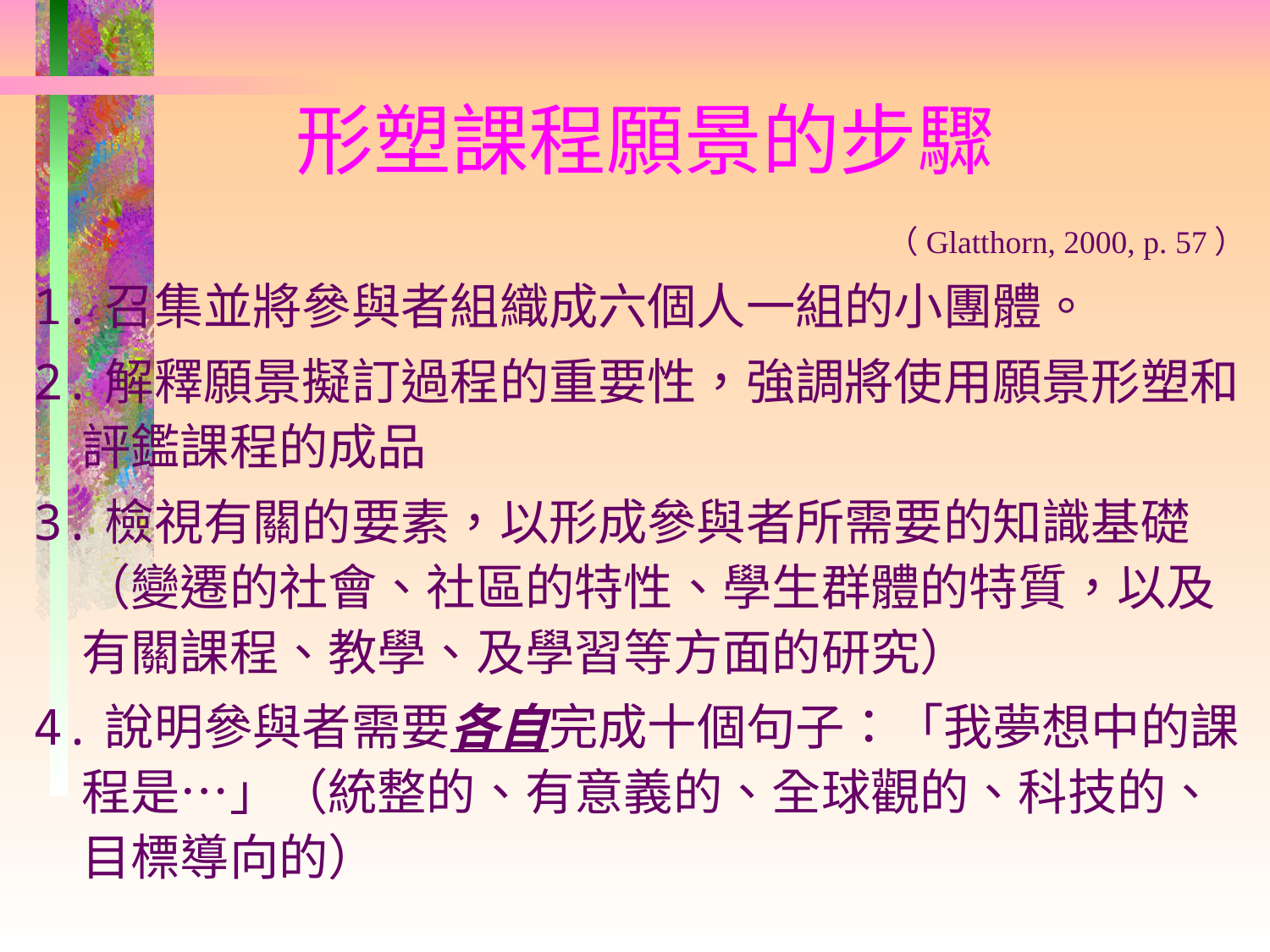

# 形塑課程願景的步驟
（Glatthorn, 2000, p. 57）
1.召集並將參與者組織成六個人一組的小團體。
2.解釋願景擬訂過程的重要性，強調將使用願景形塑和評鑑課程的成品
3.檢視有關的要素，以形成參與者所需要的知識基礎（變遷的社會、社區的特性、學生群體的特質，以及有關課程、教學、及學習等方面的研究）
4.說明參與者需要各自完成十個句子：「我夢想中的課程是…」（統整的、有意義的、全球觀的、科技的、目標導向的）